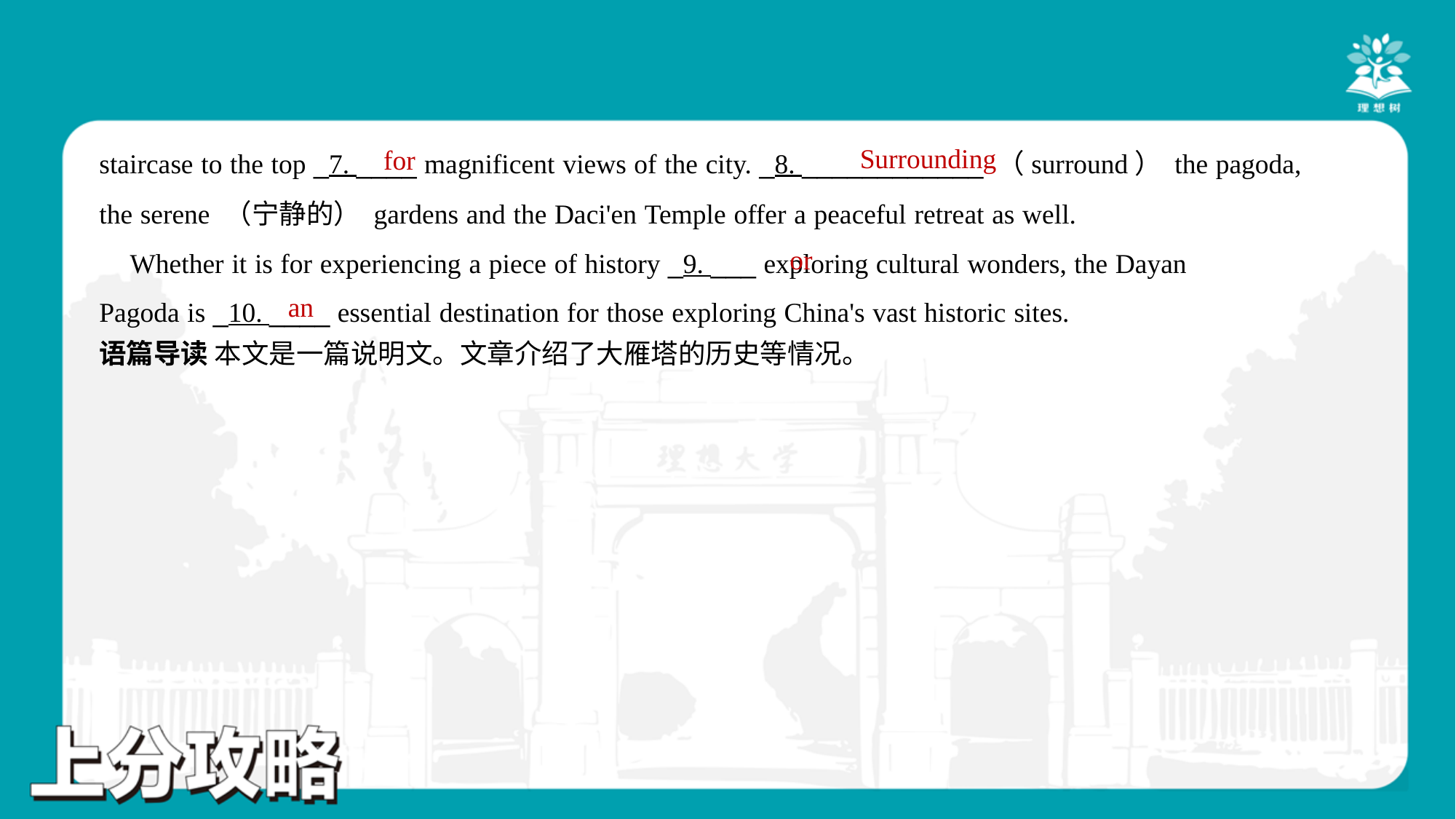

Surrounding
for
staircase to the top _7. ____ magnificent views of the city. _8. ____________ （surround） the pagoda,
the serene （宁静的） gardens and the Daci'en Temple offer a peaceful retreat as well.
    Whether it is for experiencing a piece of history _9. ___ exploring cultural wonders, the Dayan
Pagoda is _10. ____ essential destination for those exploring China's vast historic sites.#1.1.4
or
an
语篇导读 本文是一篇说明文。文章介绍了大雁塔的历史等情况。